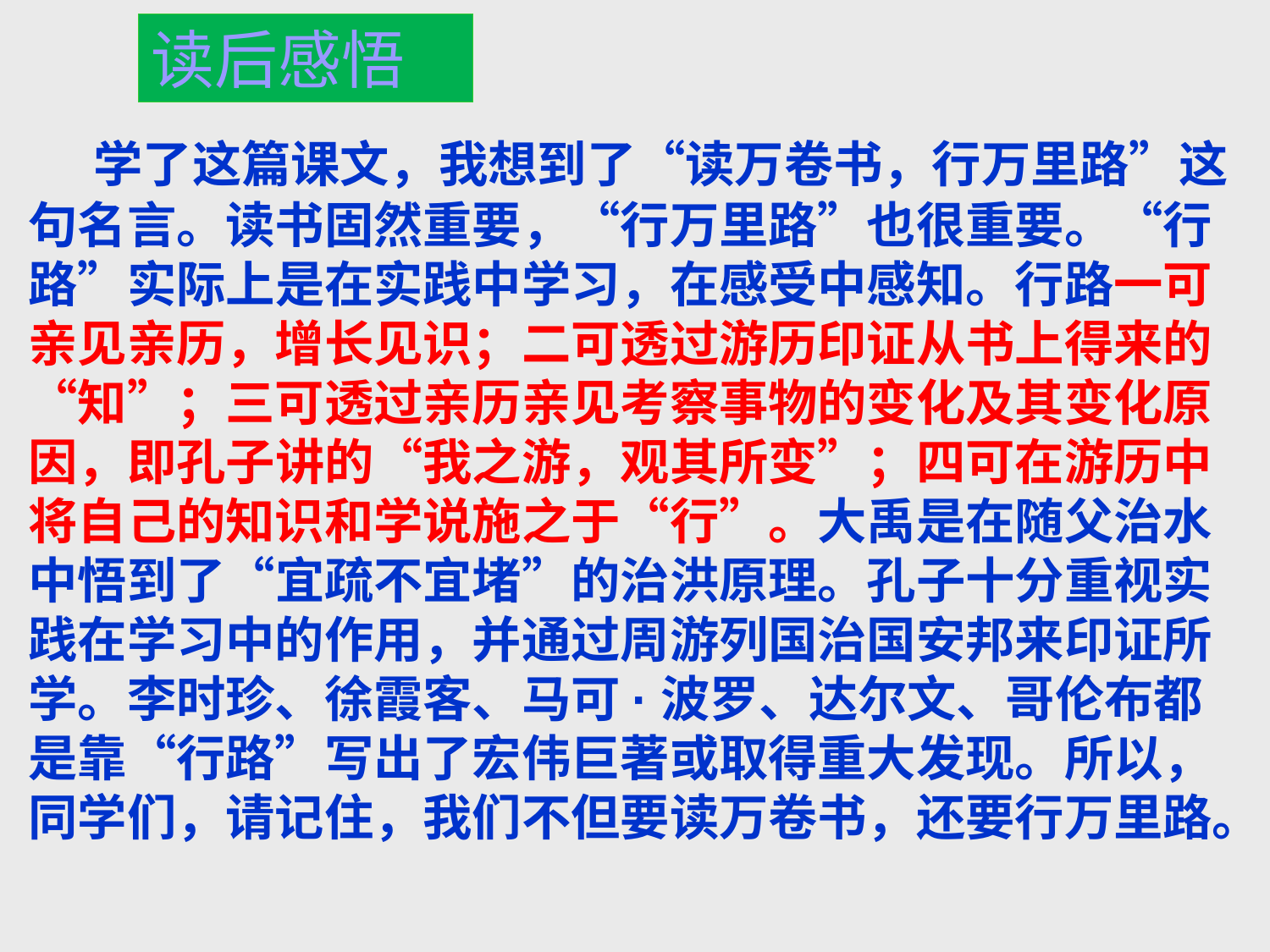

读后感悟
    学了这篇课文，我想到了“读万卷书，行万里路”这句名言。读书固然重要，“行万里路”也很重要。“行路”实际上是在实践中学习，在感受中感知。行路一可亲见亲历，增长见识；二可透过游历印证从书上得来的“知”；三可透过亲历亲见考察事物的变化及其变化原因，即孔子讲的“我之游，观其所变”；四可在游历中将自己的知识和学说施之于“行”。大禹是在随父治水中悟到了“宜疏不宜堵”的治洪原理。孔子十分重视实践在学习中的作用，并通过周游列国治国安邦来印证所学。李时珍、徐霞客、马可·波罗、达尔文、哥伦布都是靠“行路”写出了宏伟巨著或取得重大发现。所以，同学们，请记住，我们不但要读万卷书，还要行万里路。